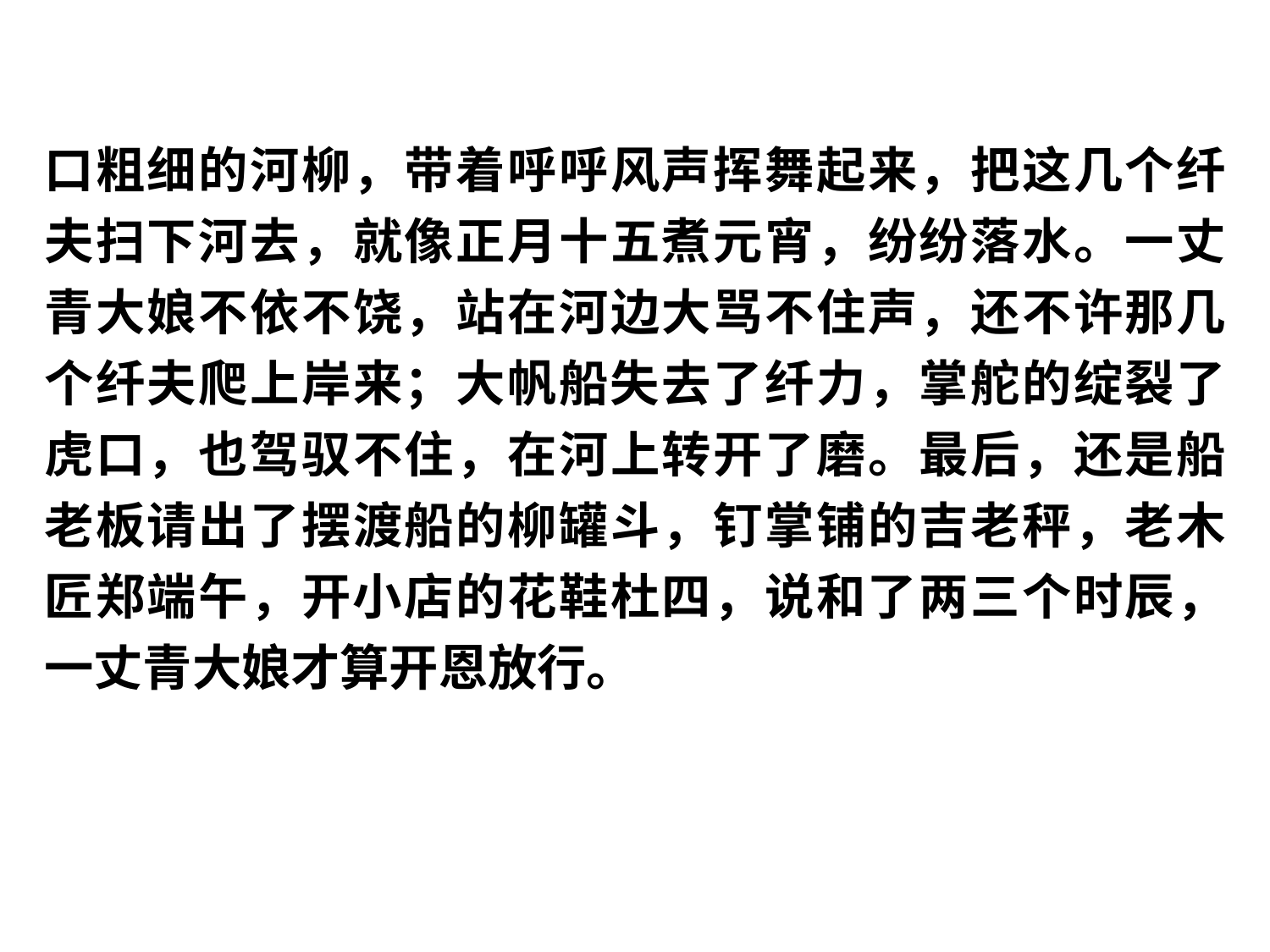

口粗细的河柳，带着呼呼风声挥舞起来，把这几个纤夫扫下河去，就像正月十五煮元宵，纷纷落水。一丈青大娘不依不饶，站在河边大骂不住声，还不许那几个纤夫爬上岸来；大帆船失去了纤力，掌舵的绽裂了虎口，也驾驭不住，在河上转开了磨。最后，还是船老板请出了摆渡船的柳罐斗，钉掌铺的吉老秤，老木匠郑端午，开小店的花鞋杜四，说和了两三个时辰，一丈青大娘才算开恩放行。